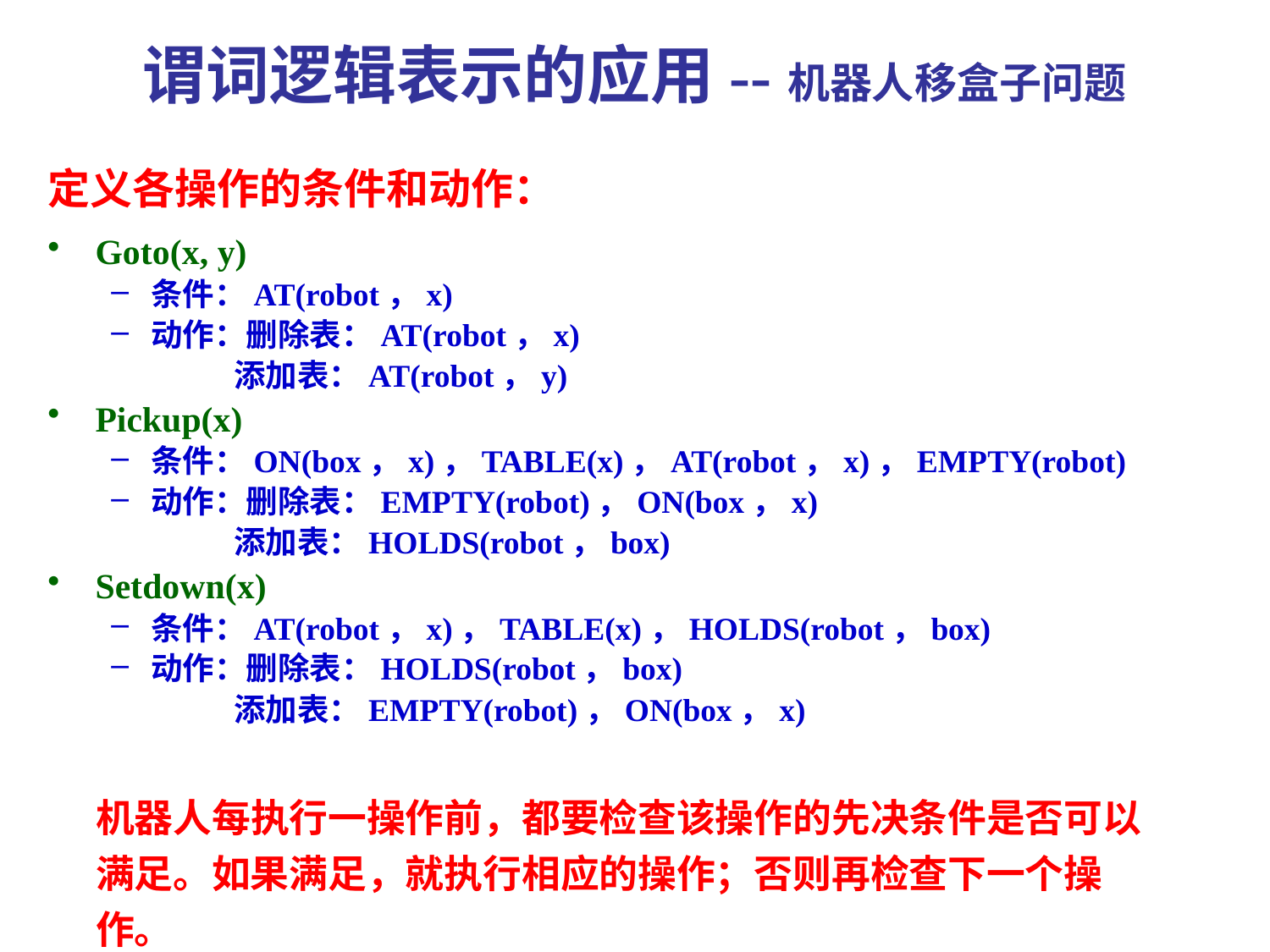

# 谓词逻辑表示的应用--机器人移盒子问题
定义各操作的条件和动作：
Goto(x, y)
条件：AT(robot，x)
动作：删除表：AT(robot，x)
                添加表：AT(robot，y)
Pickup(x)
条件：ON(box，x)，TABLE(x)，AT(robot，x)，EMPTY(robot)
动作：删除表：EMPTY(robot)，ON(box，x)
                添加表：HOLDS(robot，box)
Setdown(x)
条件：AT(robot，x)，TABLE(x)，HOLDS(robot，box)
动作：删除表：HOLDS(robot，box)
                添加表：EMPTY(robot)，ON(box，x)

机器人每执行一操作前，都要检查该操作的先决条件是否可以满足。如果满足，就执行相应的操作；否则再检查下一个操作。